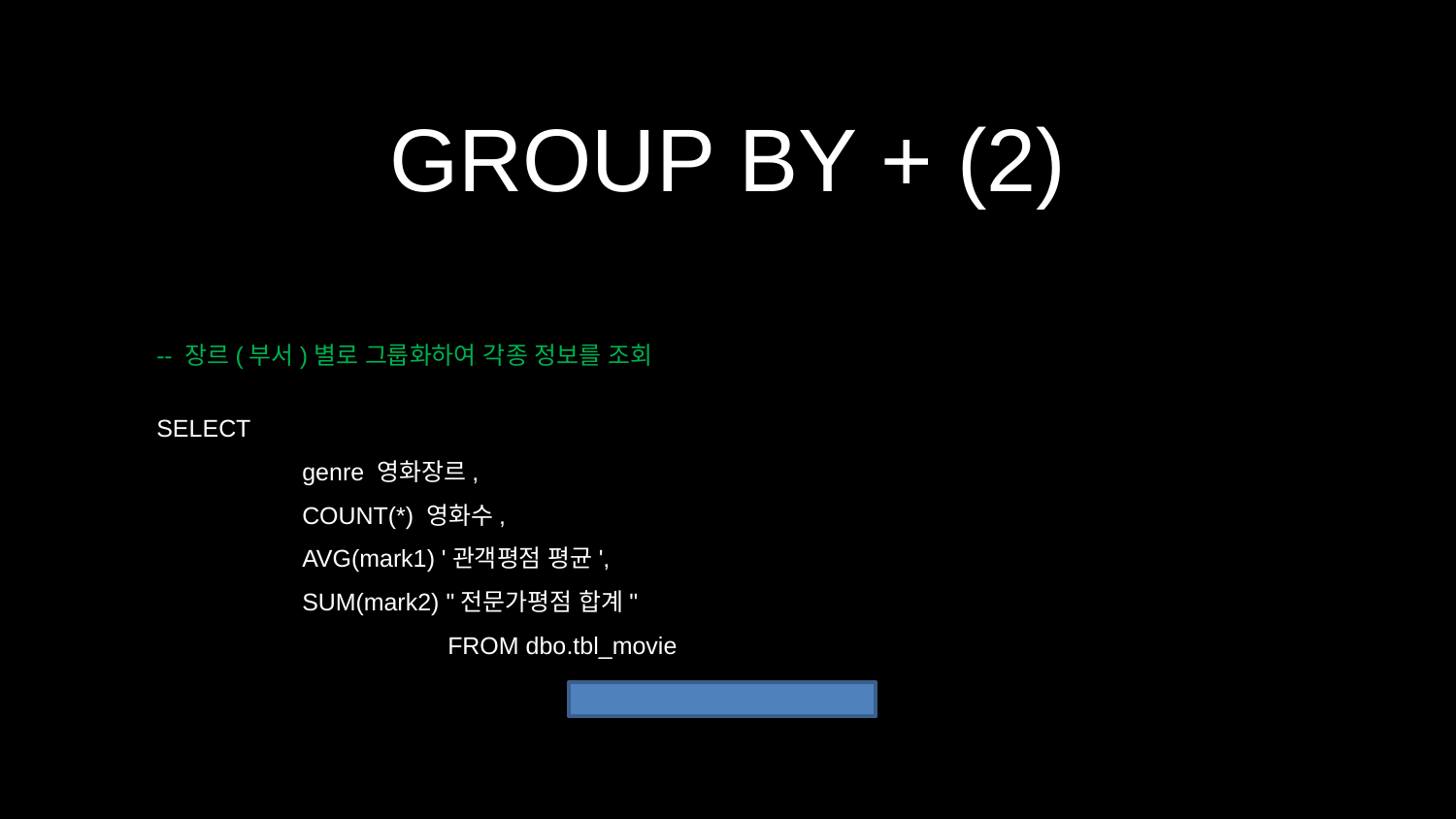

GROUP BY + (2)
-- 장르(부서)별로 그룹화하여 각종 정보를 조회
SELECT
	genre 영화장르,
	COUNT(*) 영화수,
	AVG(mark1) '관객평점 평균',
	SUM(mark2) "전문가평점 합계"
		FROM dbo.tbl_movie
			GROUP BY genre;